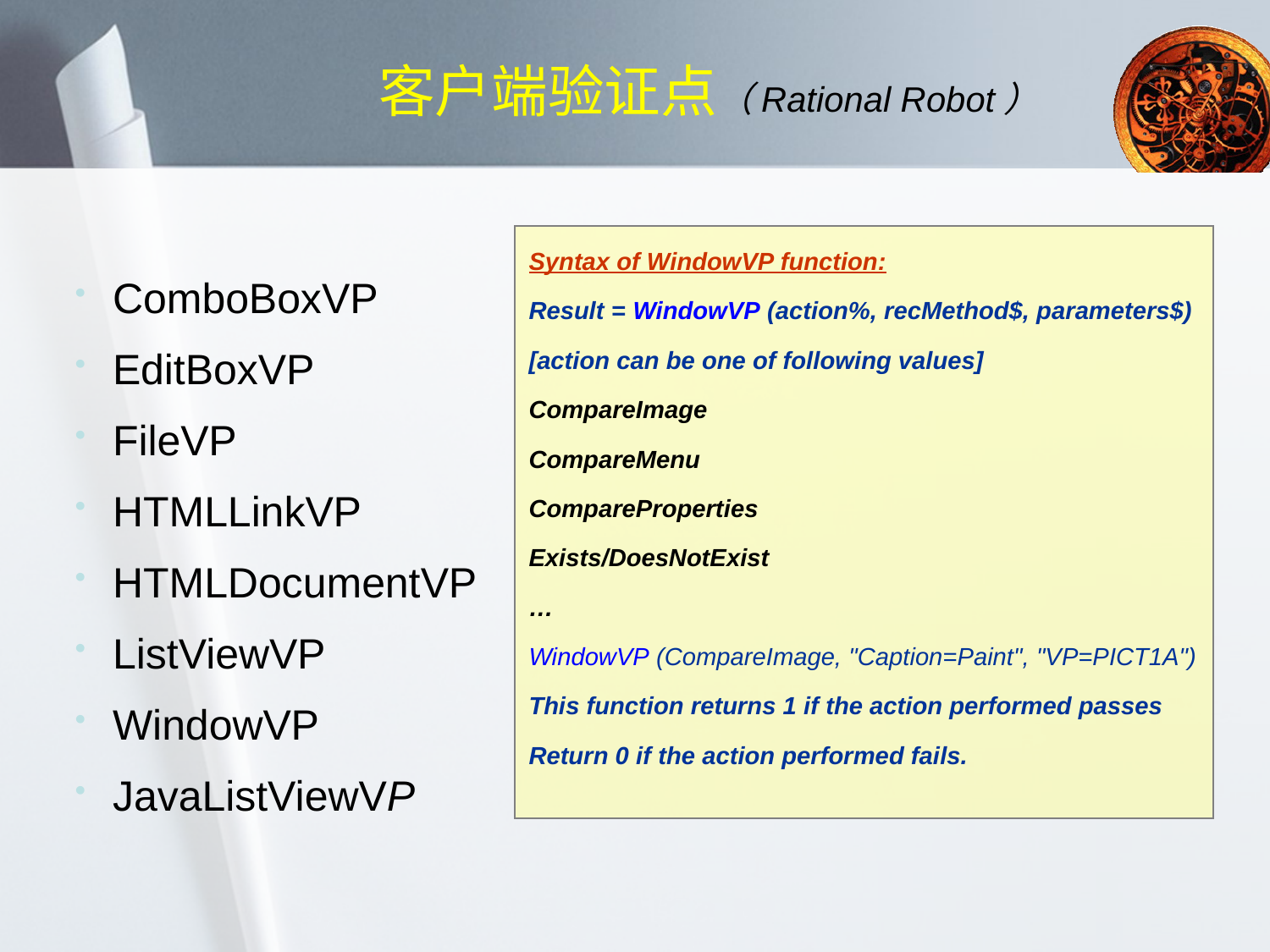

# 客户端验证点（Rational Robot）
  Syntax of WindowVP function:
  Result = WindowVP (action%, recMethod$, parameters$)
  [action can be one of following values]
  CompareImage
  CompareMenu
  CompareProperties
  Exists/DoesNotExist
  …
  WindowVP (CompareImage, "Caption=Paint", "VP=PICT1A")
  This function returns 1 if the action performed passes
  Return 0 if the action performed fails.

ComboBoxVP
EditBoxVP
FileVP
HTMLLinkVP
HTMLDocumentVP
ListViewVP
WindowVP
JavaListViewVP